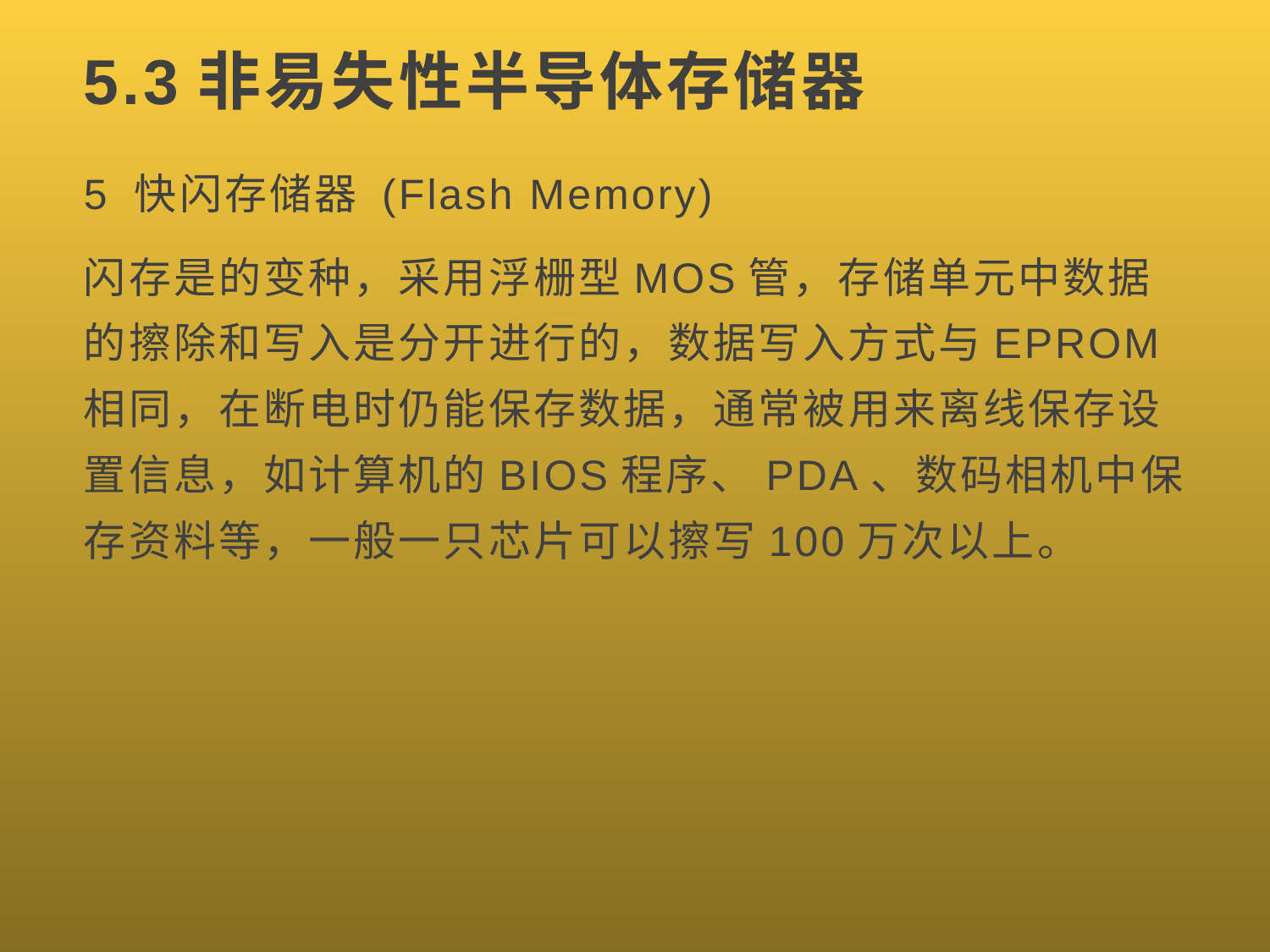

# 5.3非易失性半导体存储器
5 快闪存储器 (Flash Memory)
闪存是的变种，采用浮栅型MOS管，存储单元中数据的擦除和写入是分开进行的，数据写入方式与EPROM相同，在断电时仍能保存数据，通常被用来离线保存设置信息，如计算机的BIOS程序、PDA、数码相机中保存资料等，一般一只芯片可以擦写100万次以上。